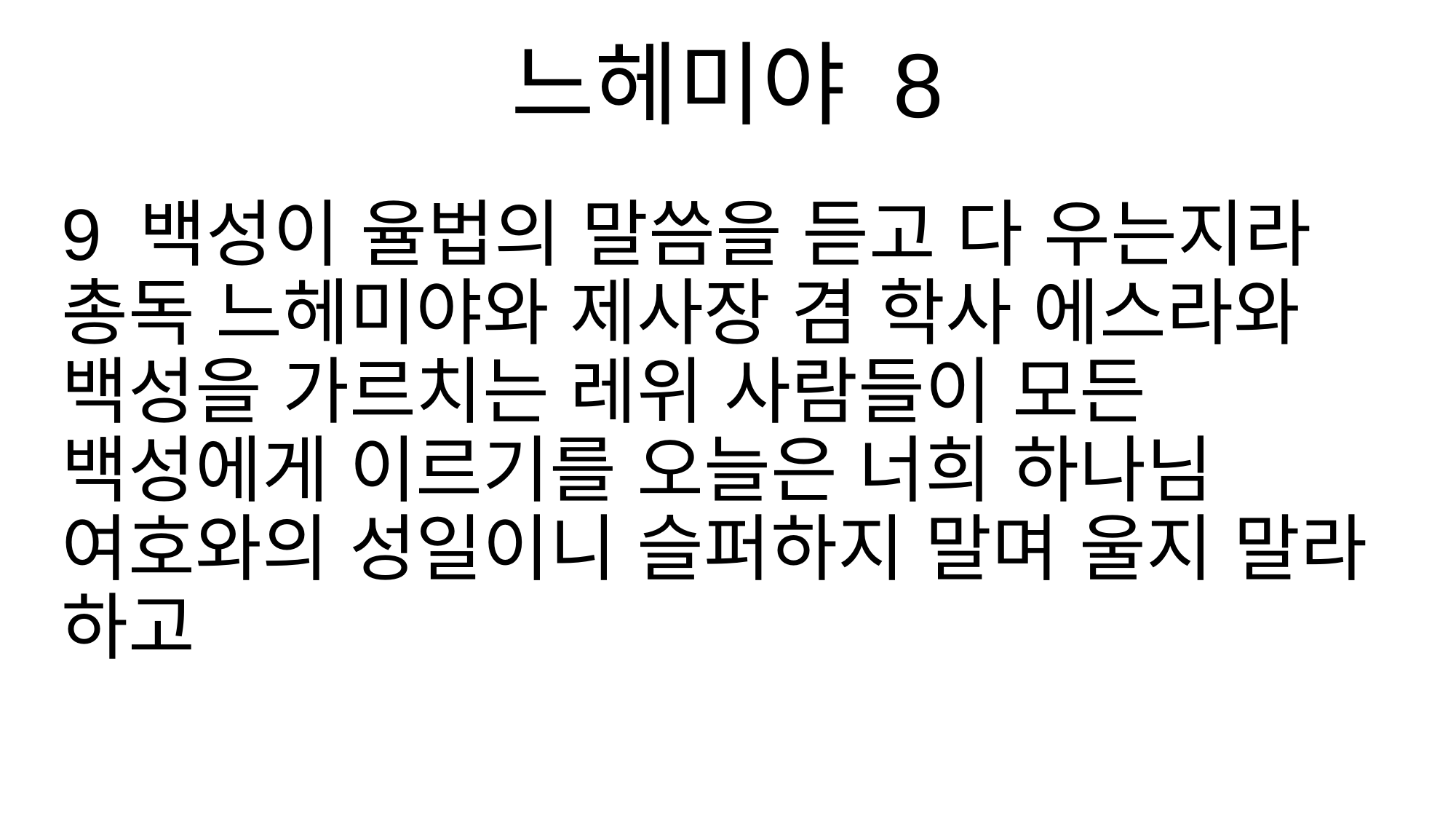

느헤미야 8
9 백성이 율법의 말씀을 듣고 다 우는지라 총독 느헤미야와 제사장 겸 학사 에스라와 백성을 가르치는 레위 사람들이 모든 백성에게 이르기를 오늘은 너희 하나님 여호와의 성일이니 슬퍼하지 말며 울지 말라 하고